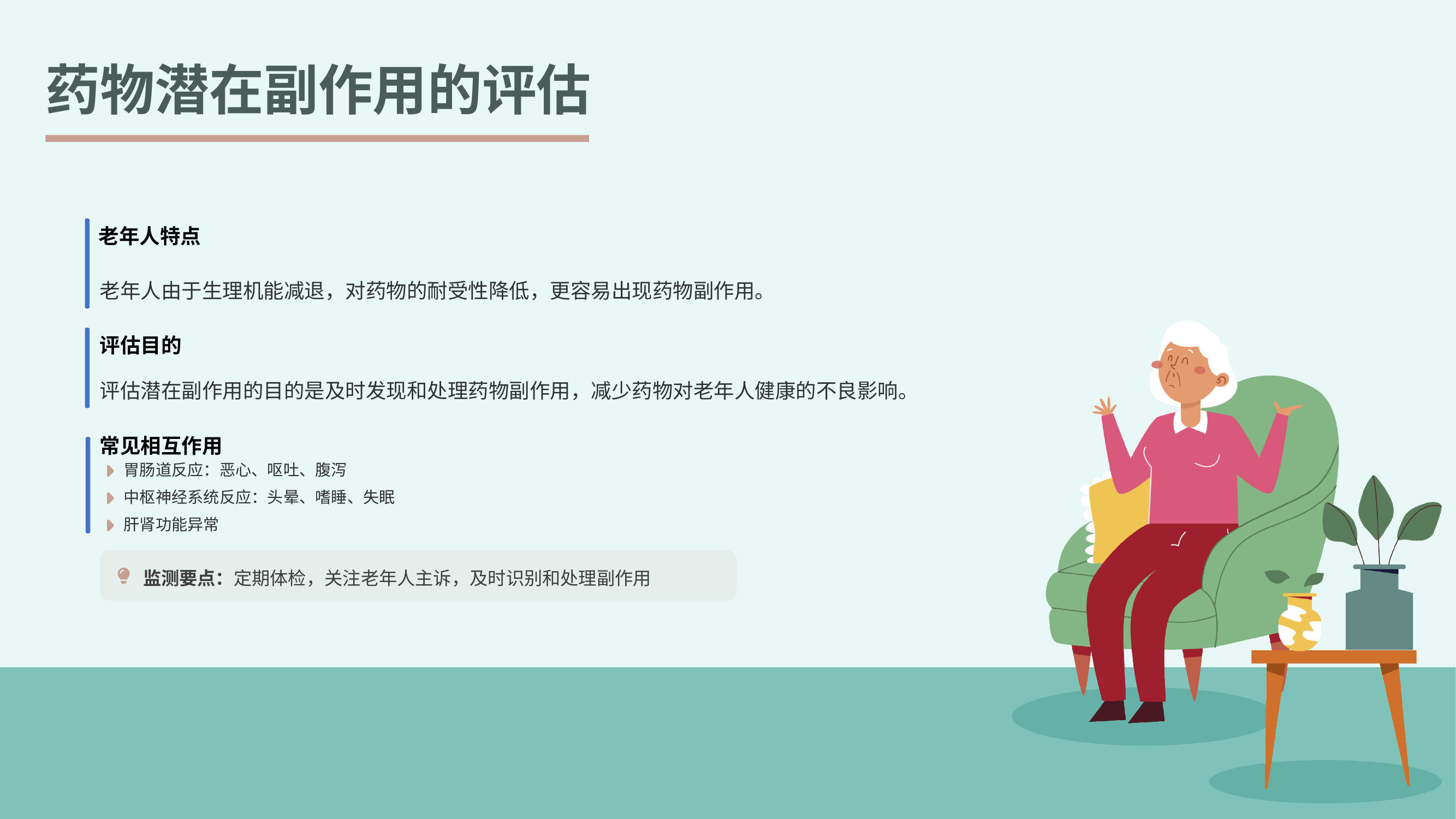

药物潜在副作用的评估

老年人特点
老年人由于生理机能减退，对药物的耐受性降低，更容易出现药物副作用。

评估目的
评估潜在副作用的目的是及时发现和处理药物副作用，减少药物对老年人健康的不良影响。
常见相互作用

胃肠道反应：恶心、呕吐、腹泻

中枢神经系统反应：头晕、嗜睡、失眠

肝肾功能异常

监测要点：定期体检，关注老年人主诉，及时识别和处理副作用